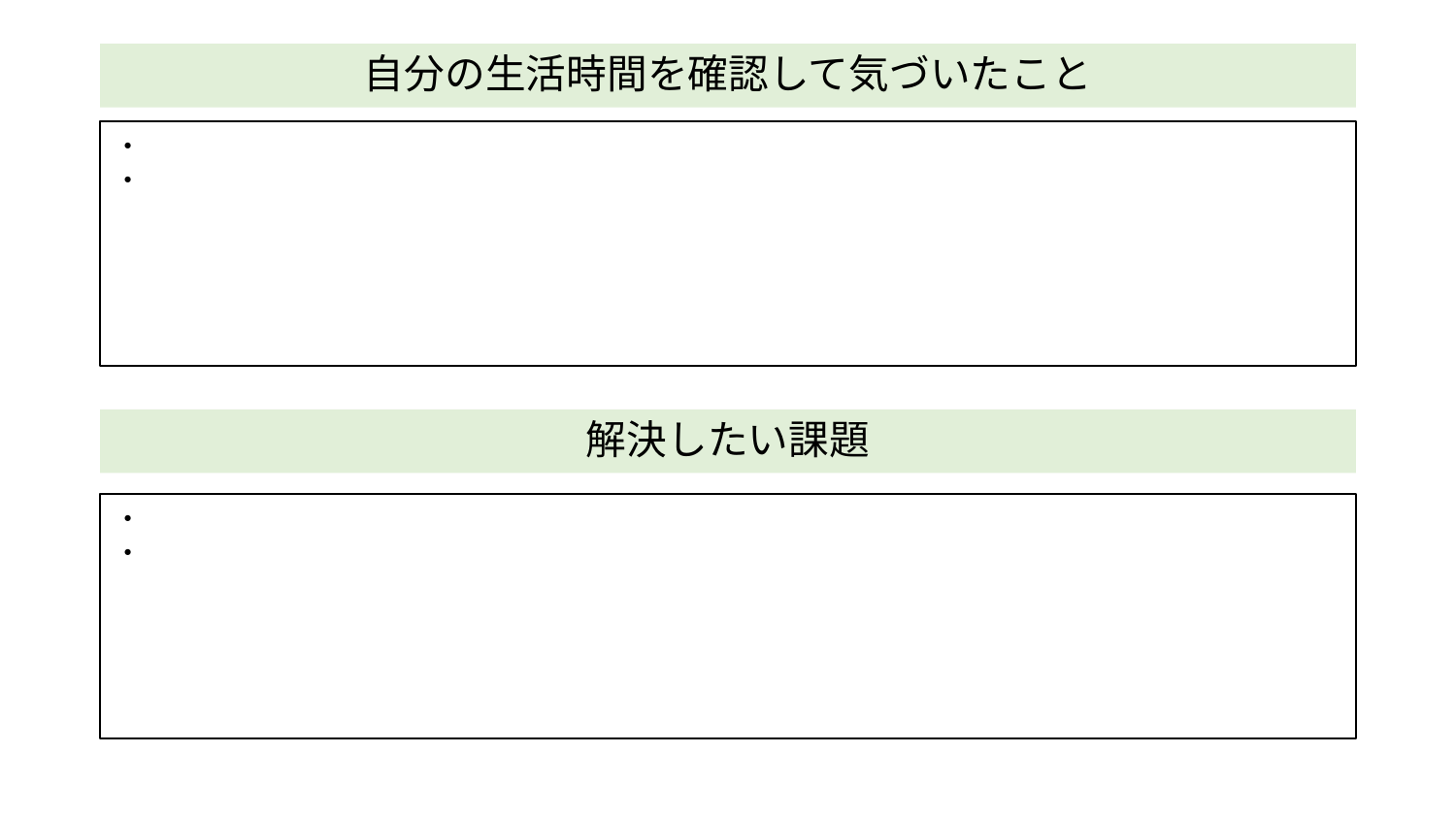

# 自分の生活時間を確認して気づいたこと
・
・
解決したい課題
・
・